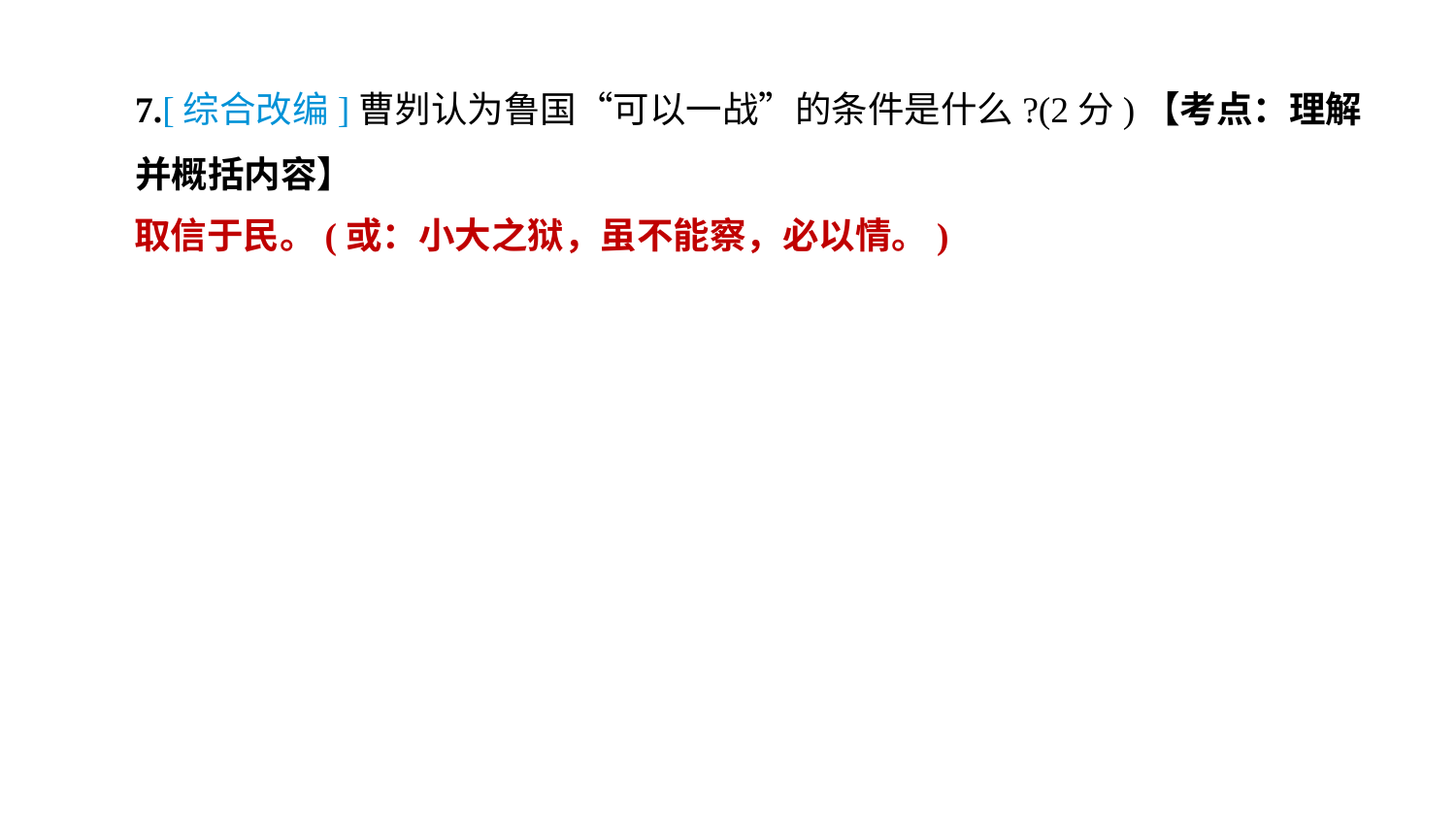

7.[综合改编]曹刿认为鲁国“可以一战”的条件是什么?(2分)【考点：理解并概括内容】
取信于民。(或：小大之狱，虽不能察，必以情。)